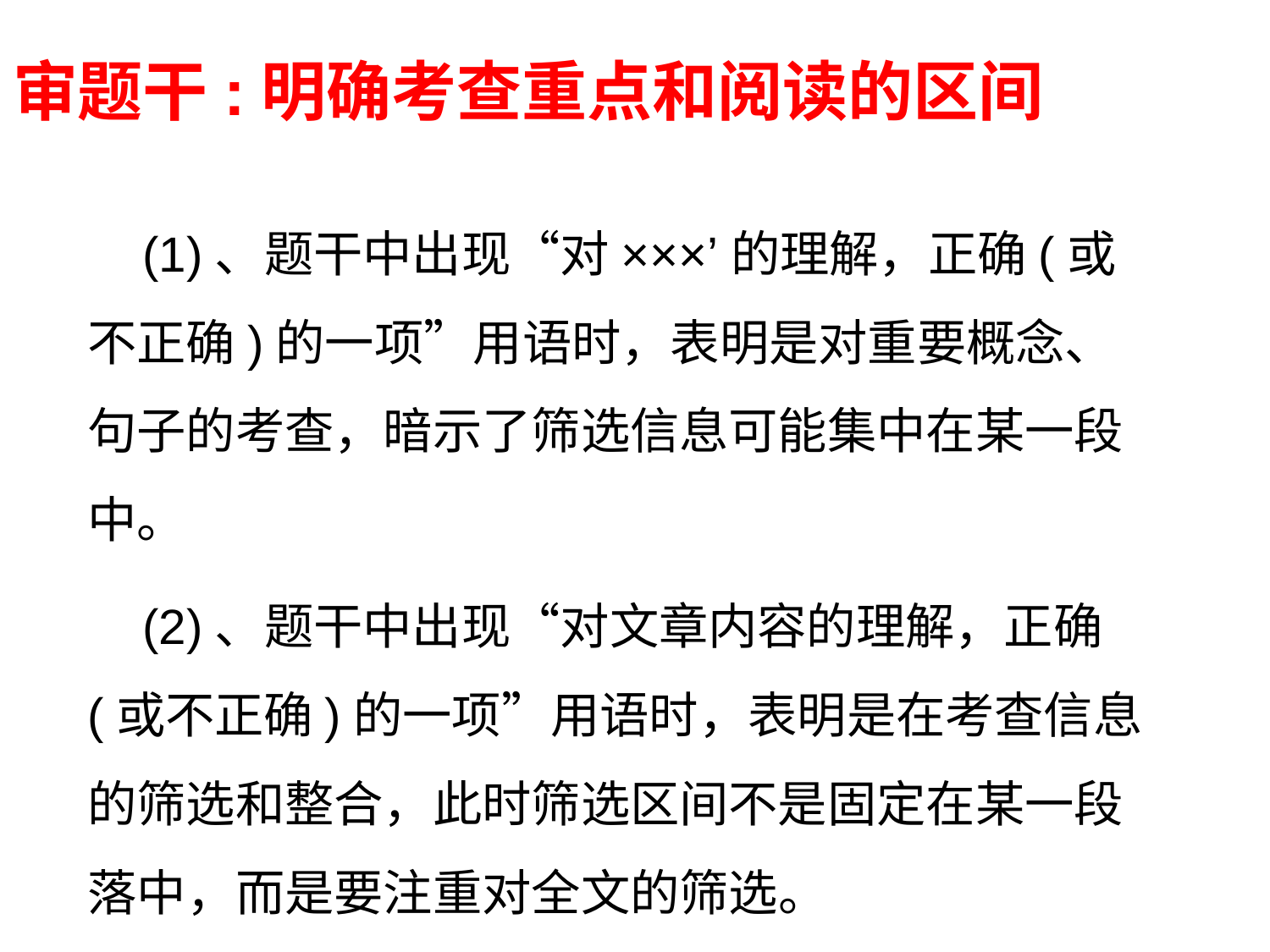

# 审题干:明确考查重点和阅读的区间
    (1)、题干中出现“对×××’的理解，正确(或不正确)的一项”用语时，表明是对重要概念、句子的考查，暗示了筛选信息可能集中在某一段中。
    (2)、题干中出现“对文章内容的理解，正确(或不正确)的一项”用语时，表明是在考查信息的筛选和整合，此时筛选区间不是固定在某一段落中，而是要注重对全文的筛选。